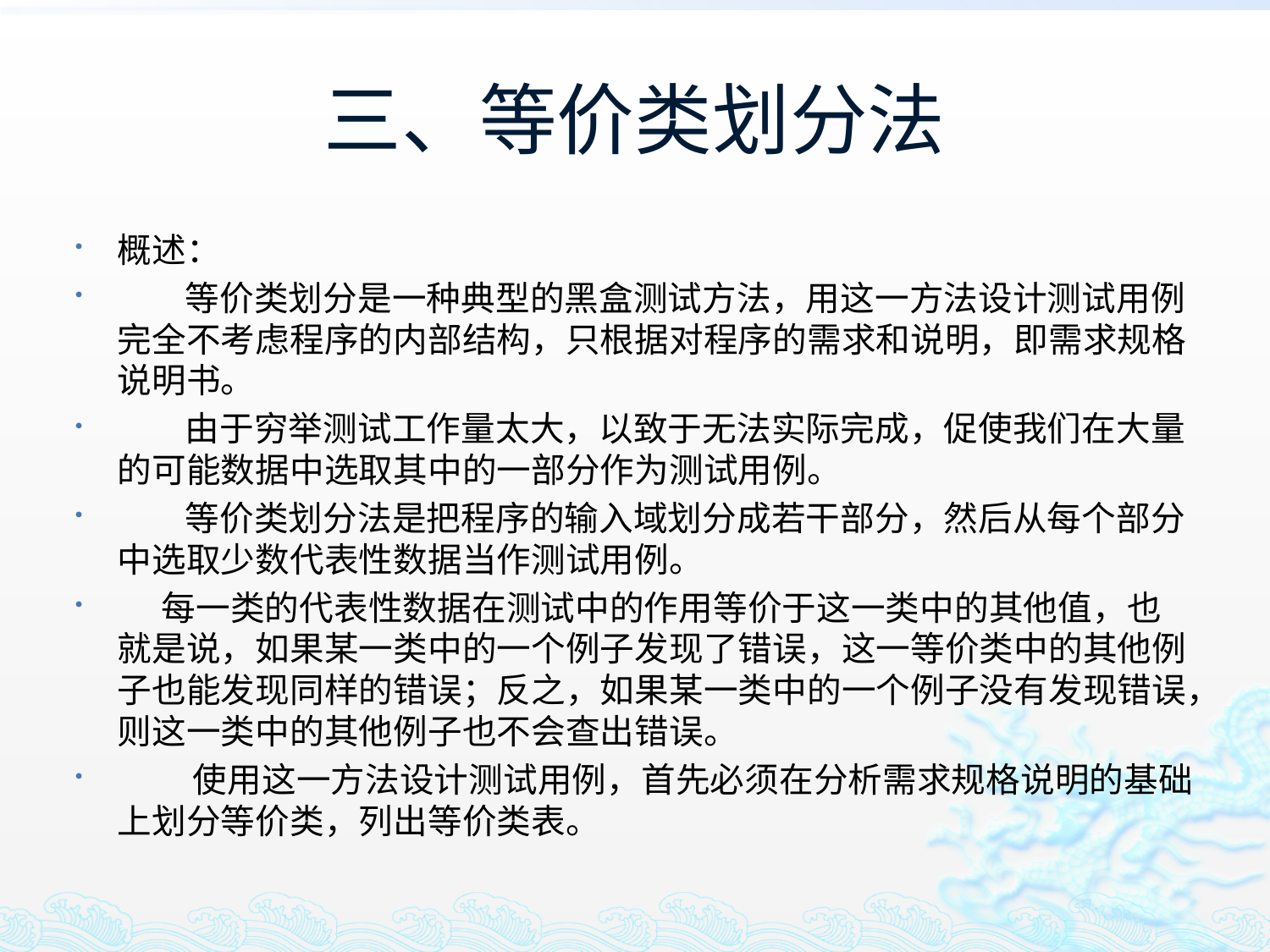

# 三、等价类划分法
概述：
        等价类划分是一种典型的黑盒测试方法，用这一方法设计测试用例完全不考虑程序的内部结构，只根据对程序的需求和说明，即需求规格说明书。
        由于穷举测试工作量太大，以致于无法实际完成，促使我们在大量的可能数据中选取其中的一部分作为测试用例。
        等价类划分法是把程序的输入域划分成若干部分，然后从每个部分中选取少数代表性数据当作测试用例。
     每一类的代表性数据在测试中的作用等价于这一类中的其他值，也就是说，如果某一类中的一个例子发现了错误，这一等价类中的其他例子也能发现同样的错误；反之，如果某一类中的一个例子没有发现错误，则这一类中的其他例子也不会查出错误。
         使用这一方法设计测试用例，首先必须在分析需求规格说明的基础上划分等价类，列出等价类表。